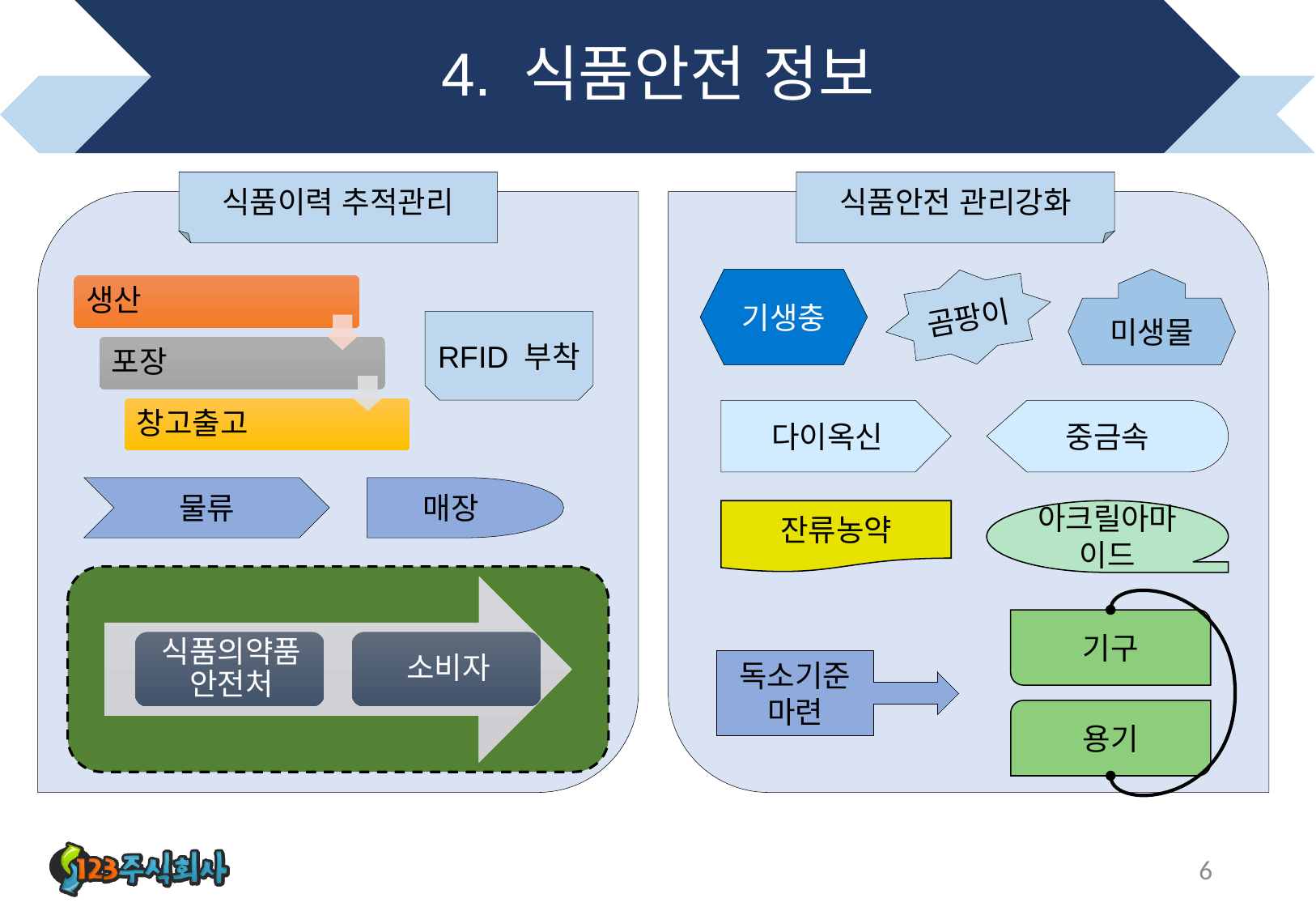

# 4. 식품안전 정보
식품이력 추적관리
식품안전 관리강화

기생충
곰팡이
미생물
생산
포장
창고출고

RFID 부착
다이옥신
중금속
물류
매장
잔류농약
아크릴아마이드

식품의약품
안전처
소비자
기구
독소기준마련
용기
6